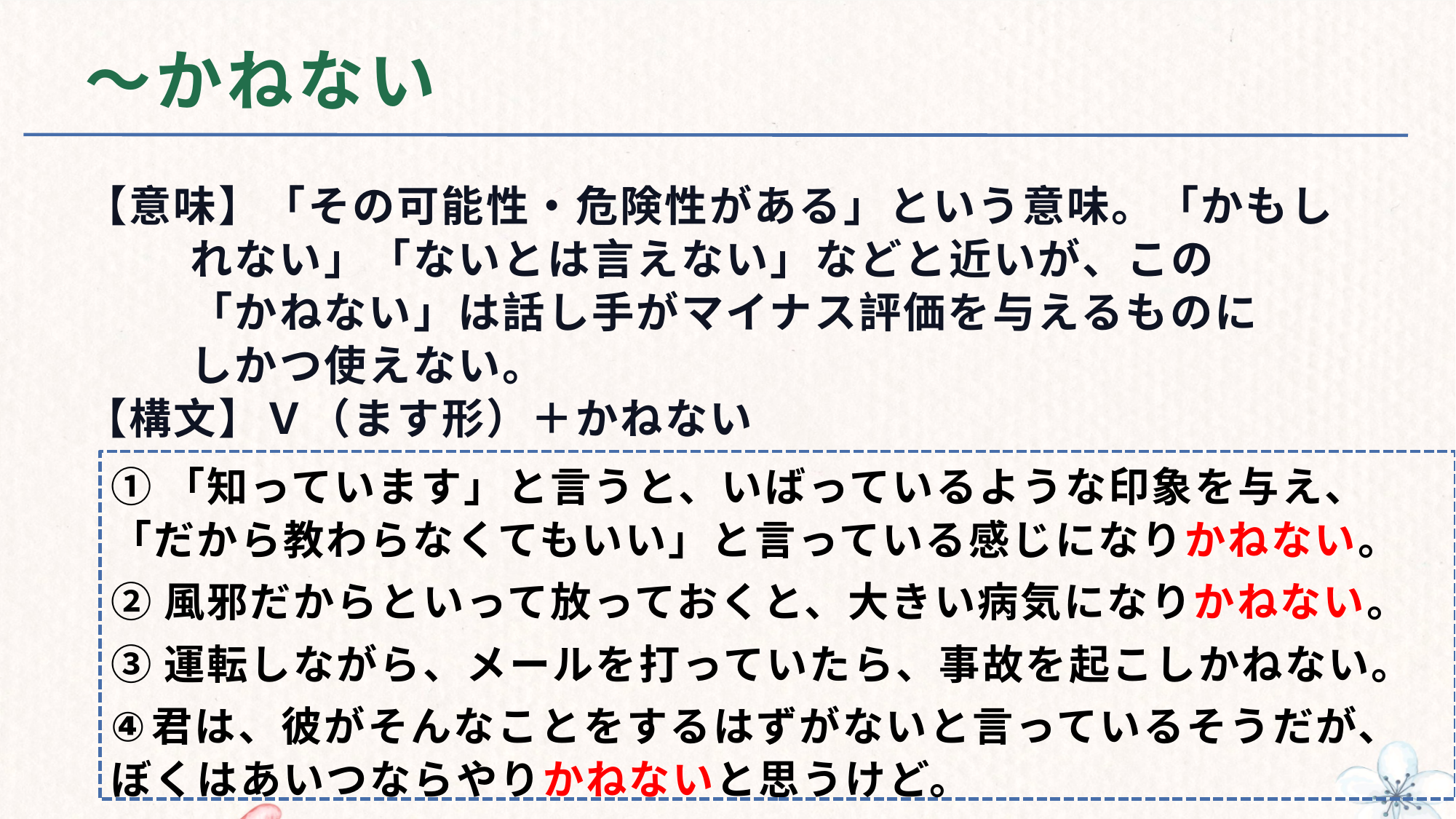

# ～かねない
【意味】「その可能性・危険性がある」という意味。「かもし
        れない」「ないとは言えない」などと近いが、この
        「かねない」は話し手がマイナス評価を与えるものに
        しかつ使えない。
【構文】Ｖ（ます形）＋かねない
①「知っています」と言うと、いばっているような印象を与え、「だから教わらなくてもいい」と言っている感じになりかねない。
②風邪だからといって放っておくと、大きい病気になりかねない。
③運転しながら、メールを打っていたら、事故を起こしかねない。
君は、彼がそんなことをするはずがないと言っているそうだが、ぼくはあいつならやりかねないと思うけど。